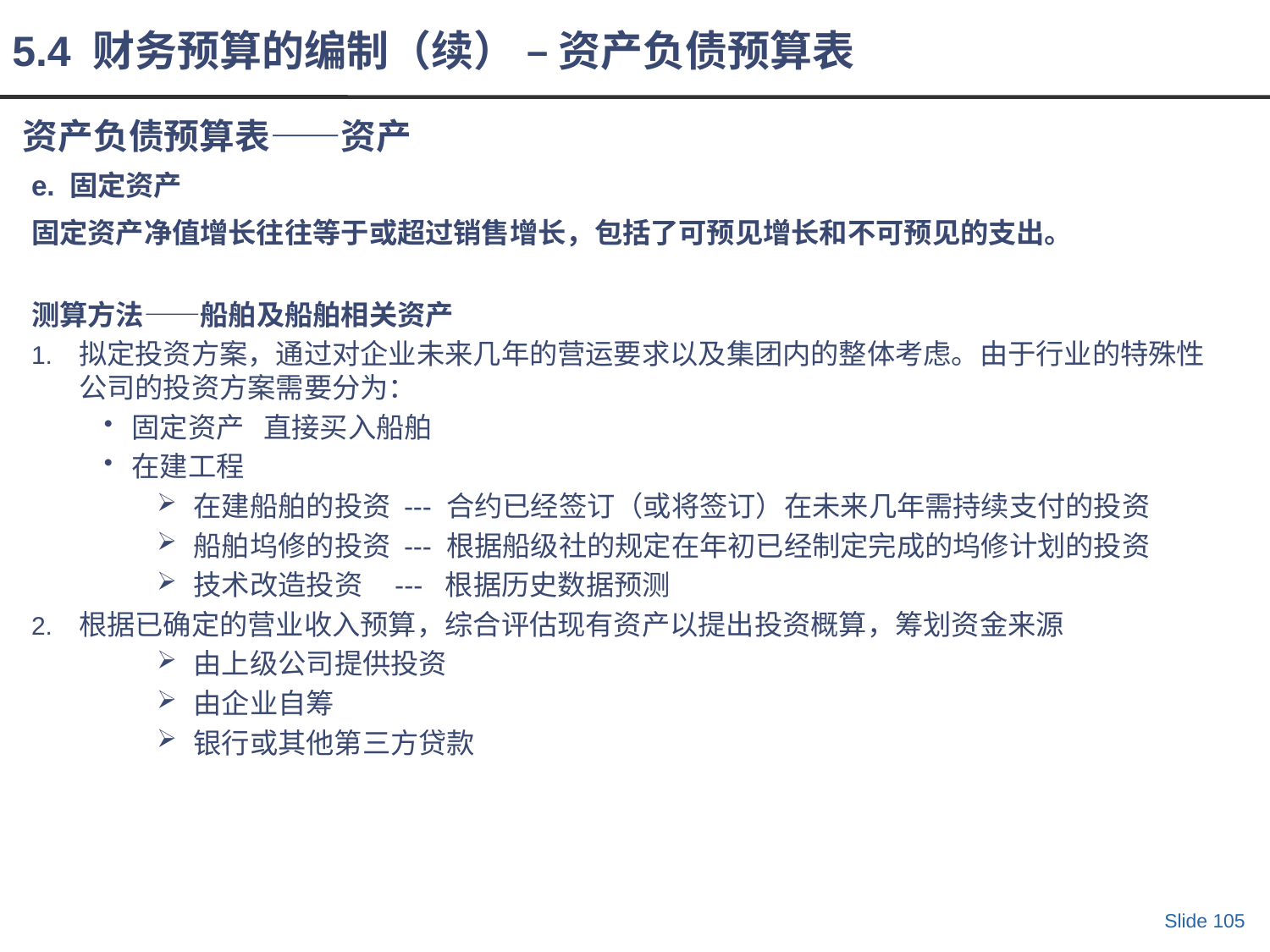

5.4 财务预算的编制（续） – 资产负债预算表

# 资产负债预算表——资产
e. 固定资产
固定资产净值增长往往等于或超过销售增长，包括了可预见增长和不可预见的支出。

测算方法——船舶及船舶相关资产
拟定投资方案，通过对企业未来几年的营运要求以及集团内的整体考虑。由于行业的特殊性公司的投资方案需要分为：
固定资产   直接买入船舶
在建工程
在建船舶的投资 --- 合约已经签订（或将签订）在未来几年需持续支付的投资
船舶坞修的投资 --- 根据船级社的规定在年初已经制定完成的坞修计划的投资
技术改造投资    ---  根据历史数据预测
根据已确定的营业收入预算，综合评估现有资产以提出投资概算，筹划资金来源
由上级公司提供投资
由企业自筹
银行或其他第三方贷款
Slide 105